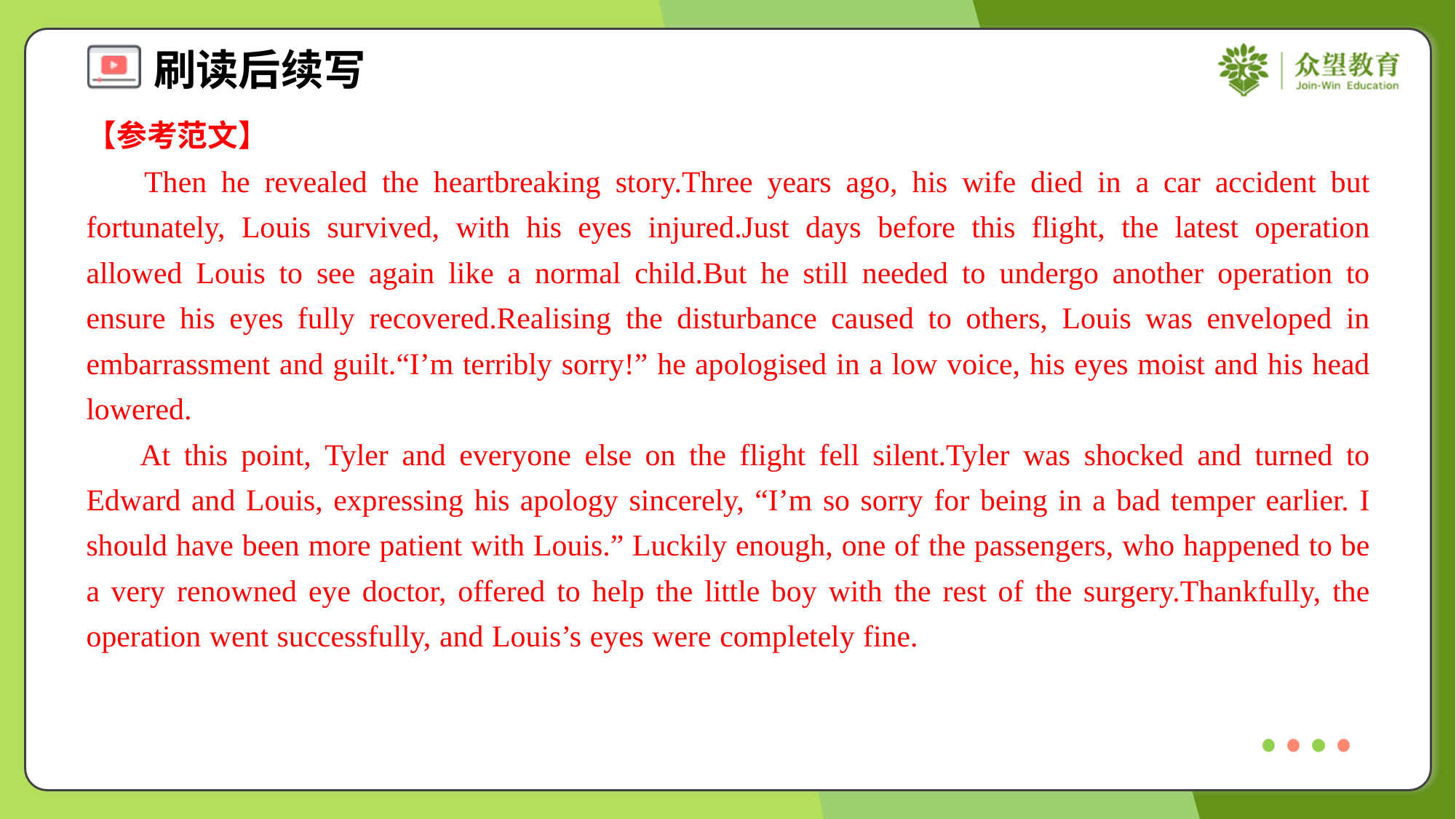

【参考范文】
    Then he revealed the heartbreaking story.Three years ago, his wife died in a car accident but fortunately, Louis survived, with his eyes injured.Just days before this flight, the latest operation allowed Louis to see again like a normal child.But he still needed to undergo another operation to ensure his eyes fully recovered.Realising the disturbance caused to others, Louis was enveloped in embarrassment and guilt.“I’m terribly sorry!” he apologised in a low voice, his eyes moist and his head lowered.
    At this point, Tyler and everyone else on the flight fell silent.Tyler was shocked and turned to Edward and Louis, expressing his apology sincerely, “I’m so sorry for being in a bad temper earlier. I should have been more patient with Louis.” Luckily enough, one of the passengers, who happened to be a very renowned eye doctor, offered to help the little boy with the rest of the surgery.Thankfully, the operation went successfully, and Louis’s eyes were completely fine.